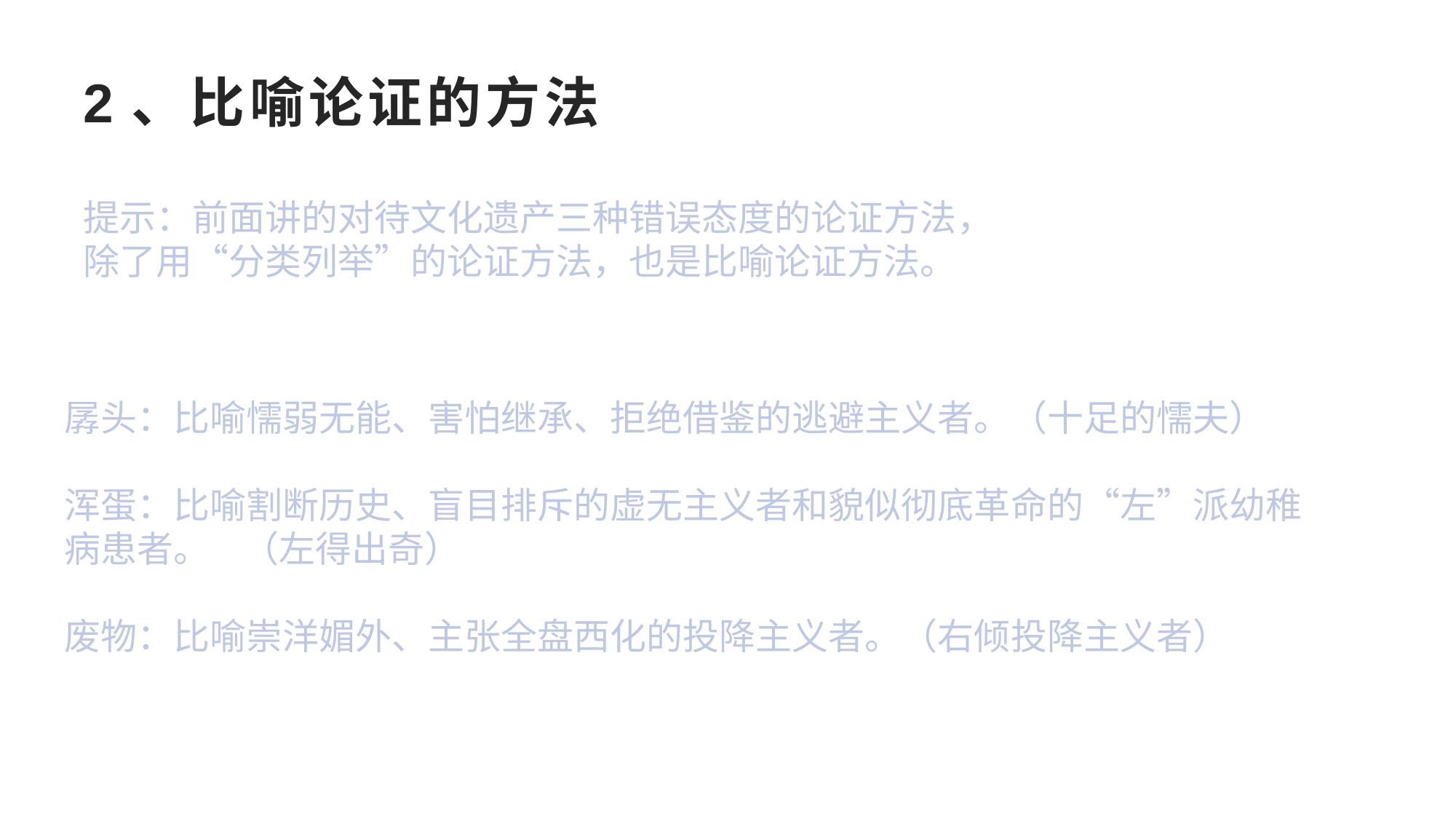

# 2、比喻论证的方法
提示：前面讲的对待文化遗产三种错误态度的论证方法，除了用“分类列举”的论证方法，也是比喻论证方法。
孱头：比喻懦弱无能、害怕继承、拒绝借鉴的逃避主义者。（十足的懦夫）

浑蛋：比喻割断历史、盲目排斥的虚无主义者和貌似彻底革命的“左”派幼稚病患者。    （左得出奇）

废物：比喻崇洋媚外、主张全盘西化的投降主义者。（右倾投降主义者）